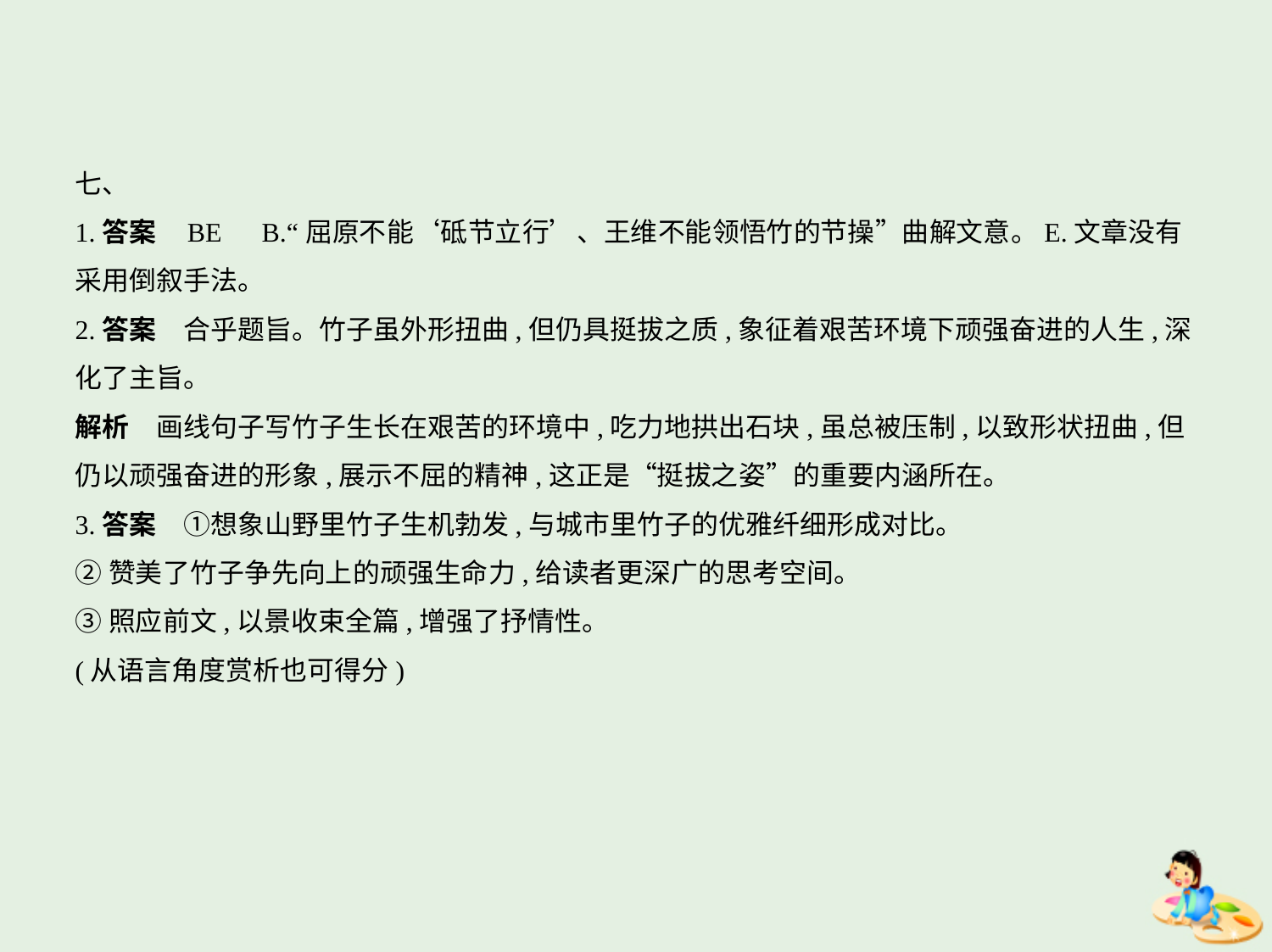

七、
1.答案    BE　B.“屈原不能‘砥节立行’、王维不能领悟竹的节操”曲解文意。E.文章没有
采用倒叙手法。
2.答案　合乎题旨。竹子虽外形扭曲,但仍具挺拔之质,象征着艰苦环境下顽强奋进的人生,深
化了主旨。
解析　画线句子写竹子生长在艰苦的环境中,吃力地拱出石块,虽总被压制,以致形状扭曲,但
仍以顽强奋进的形象,展示不屈的精神,这正是“挺拔之姿”的重要内涵所在。
3.答案　①想象山野里竹子生机勃发,与城市里竹子的优雅纤细形成对比。
②赞美了竹子争先向上的顽强生命力,给读者更深广的思考空间。
③照应前文,以景收束全篇,增强了抒情性。
(从语言角度赏析也可得分)